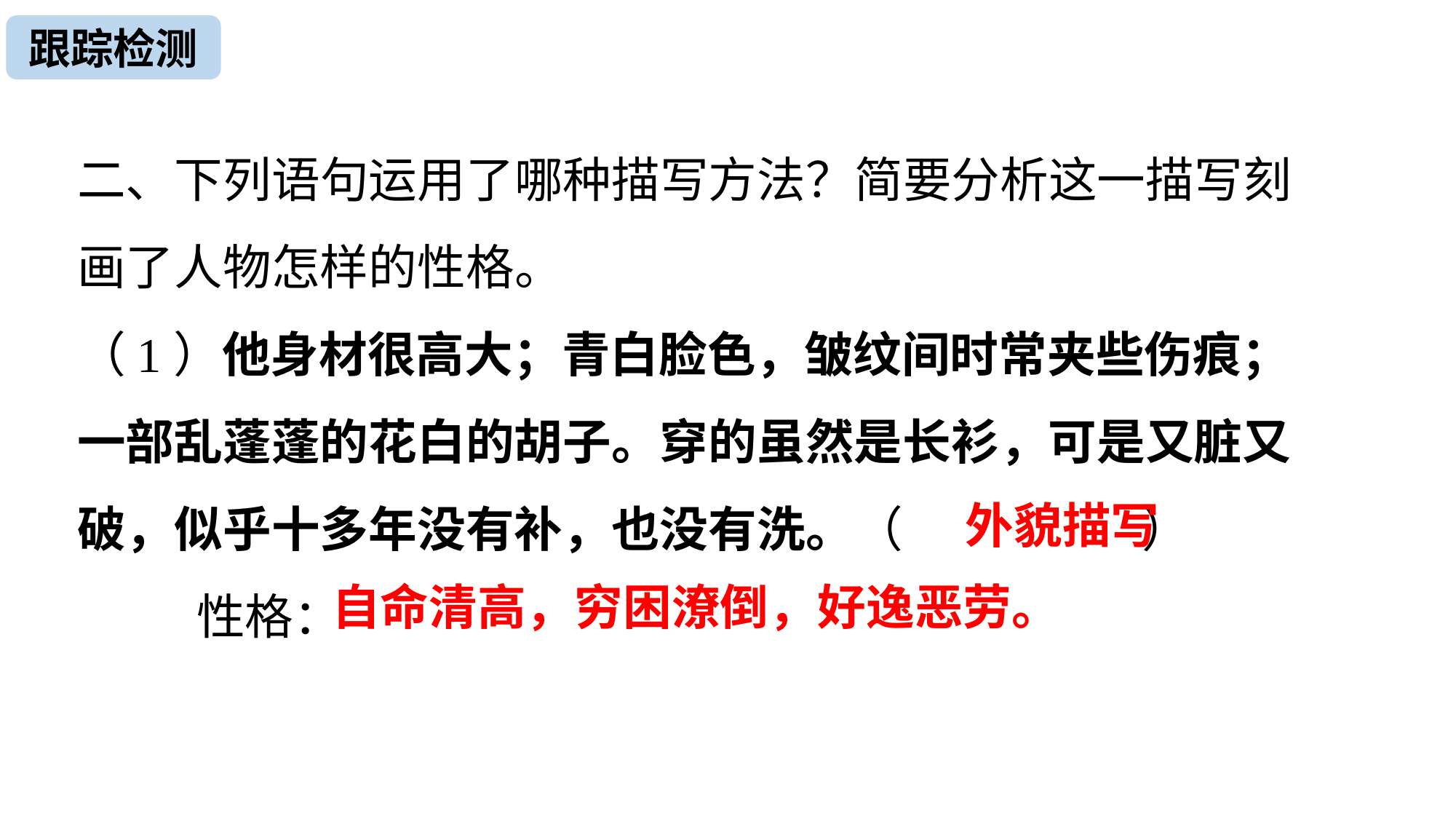

跟踪检测
二、下列语句运用了哪种描写方法？简要分析这一描写刻画了人物怎样的性格。
（1）他身材很高大；青白脸色，皱纹间时常夹些伤痕； 一部乱蓬蓬的花白的胡子。穿的虽然是长衫，可是又脏又破，似乎十多年没有补，也没有洗。（                      ）
  性格：
外貌描写
自命清高，穷困潦倒，好逸恶劳。